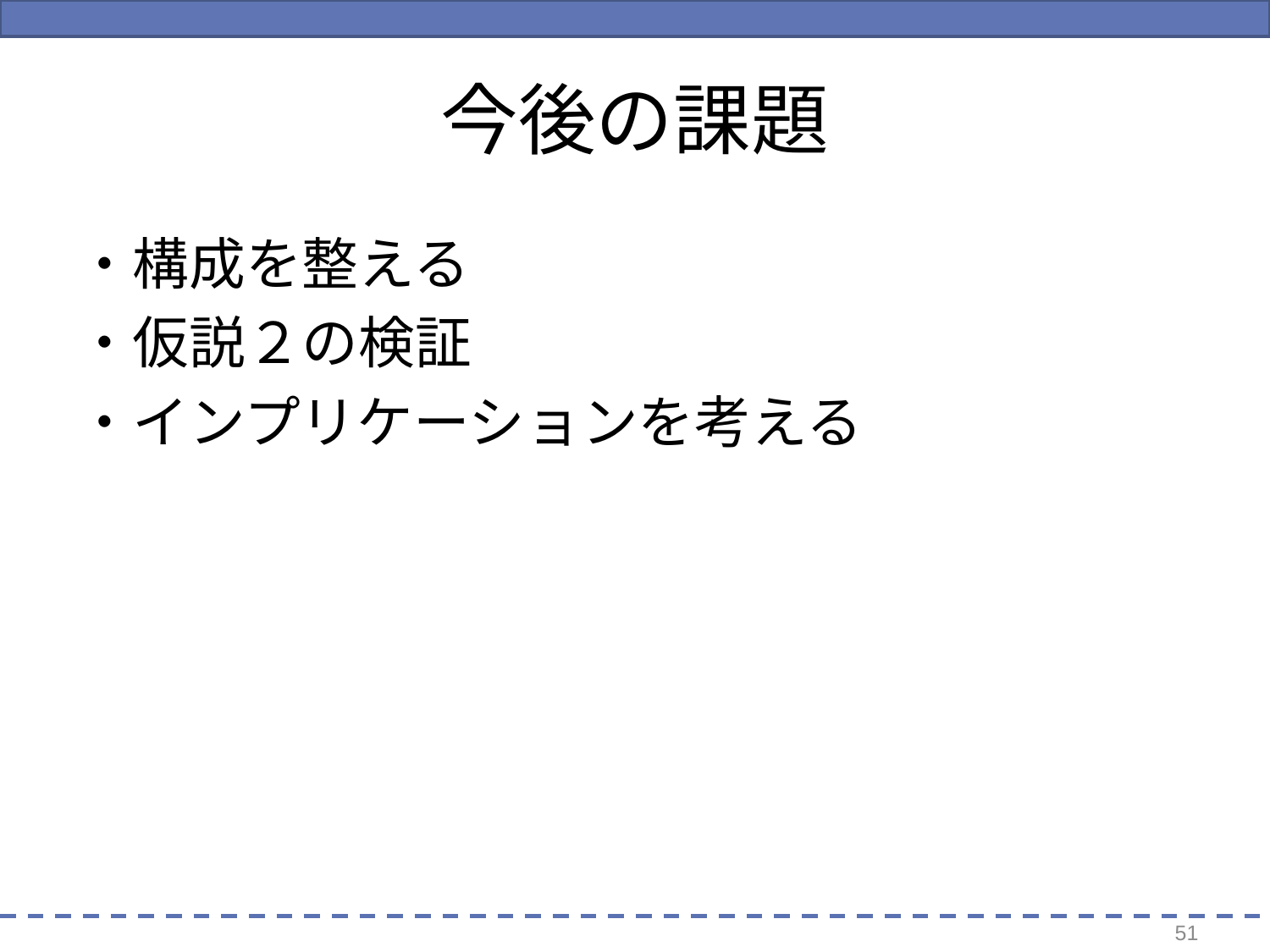

# 今後の課題
・構成を整える
・仮説２の検証
・インプリケーションを考える